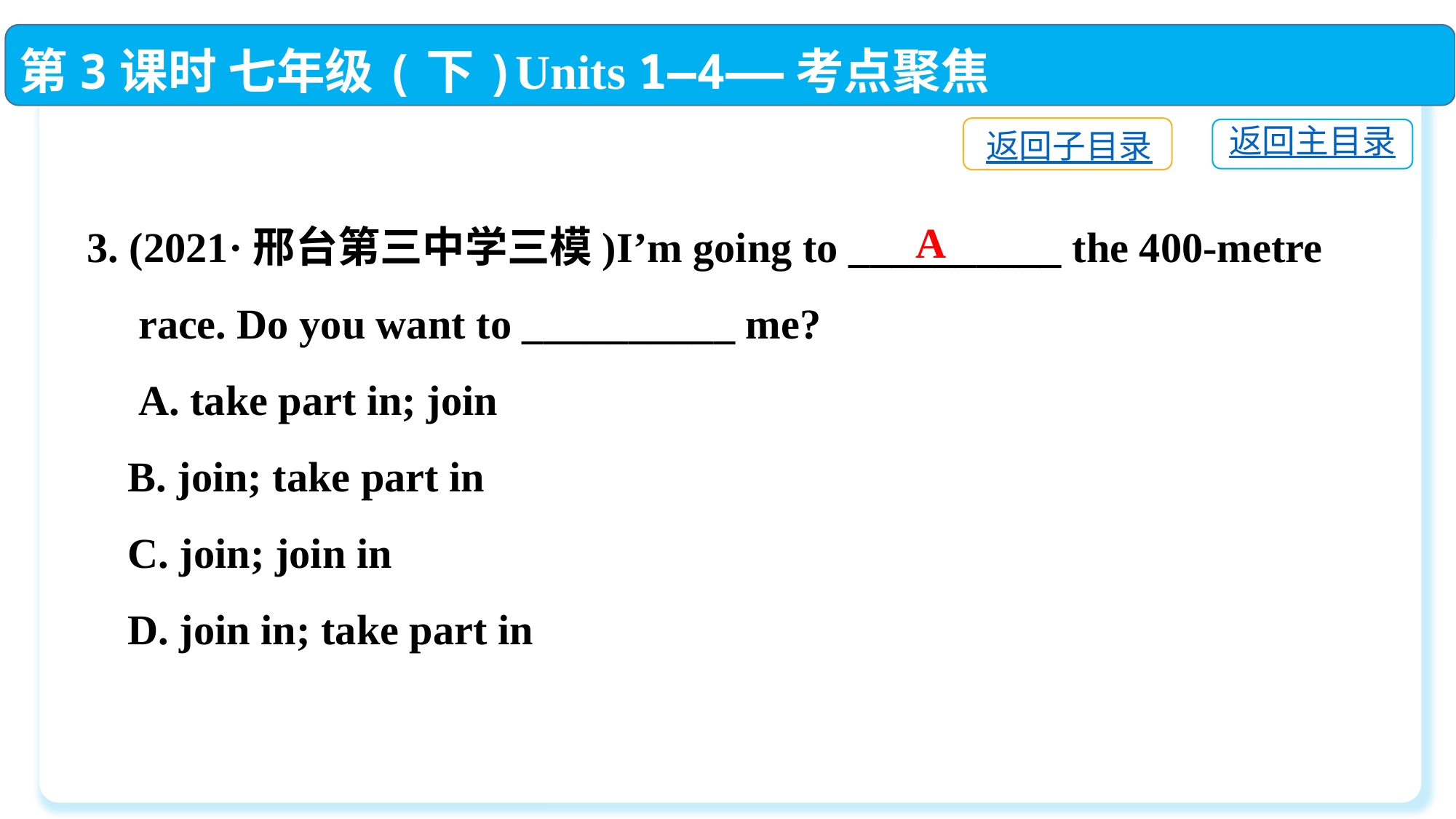

第3课时 七年级(下)Units 1—4——考点聚焦

返回子目录
返回主目录
 3. (2021·邢台第三中学三模)I’m going to __________ the 400-metre
      race. Do you want to __________ me?
      A. take part in; join
     B. join; take part in
     C. join; join in
     D. join in; take part in
A